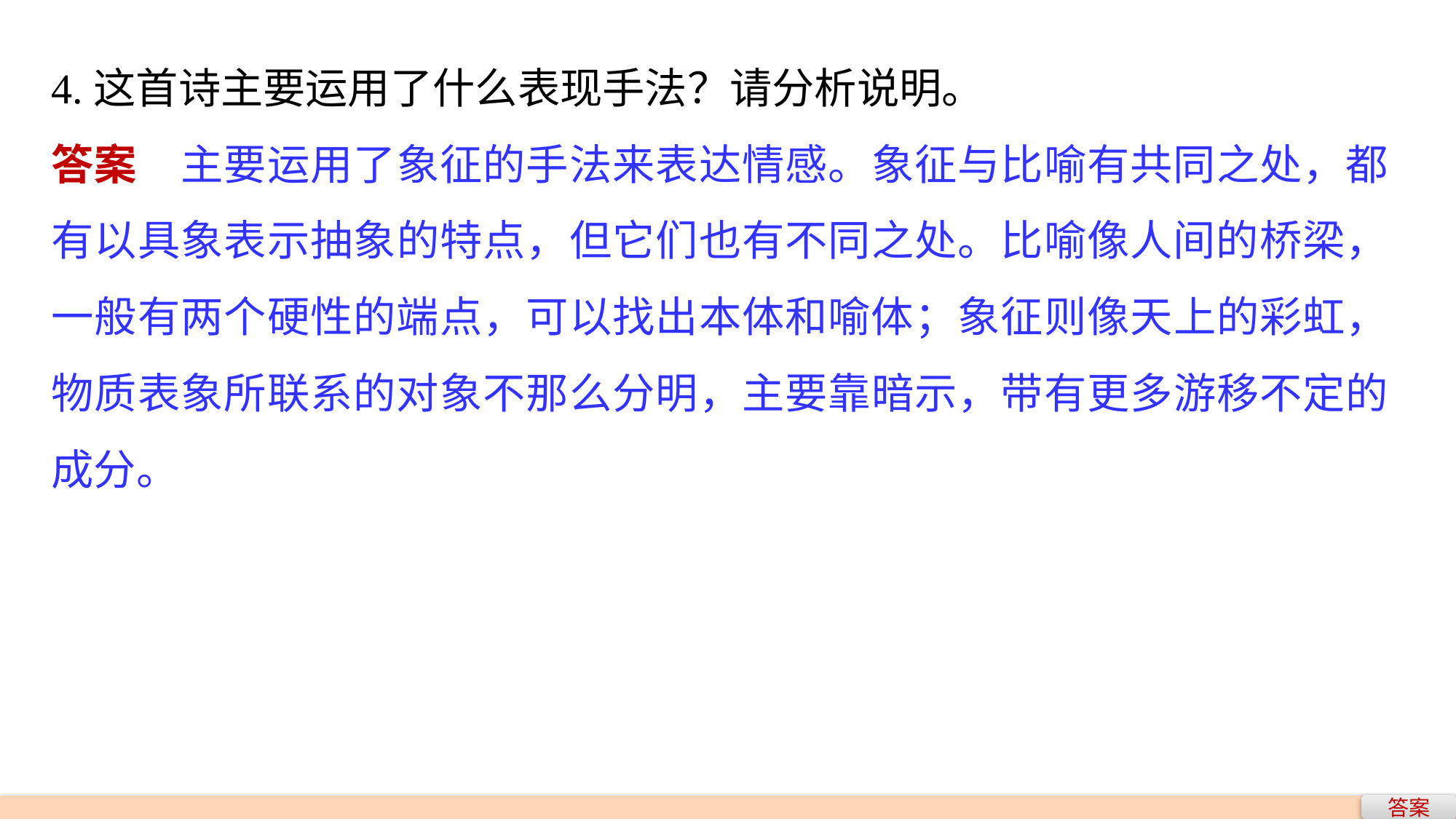

4.这首诗主要运用了什么表现手法？请分析说明。
答案　主要运用了象征的手法来表达情感。象征与比喻有共同之处，都有以具象表示抽象的特点，但它们也有不同之处。比喻像人间的桥梁，一般有两个硬性的端点，可以找出本体和喻体；象征则像天上的彩虹，物质表象所联系的对象不那么分明，主要靠暗示，带有更多游移不定的成分。
答案